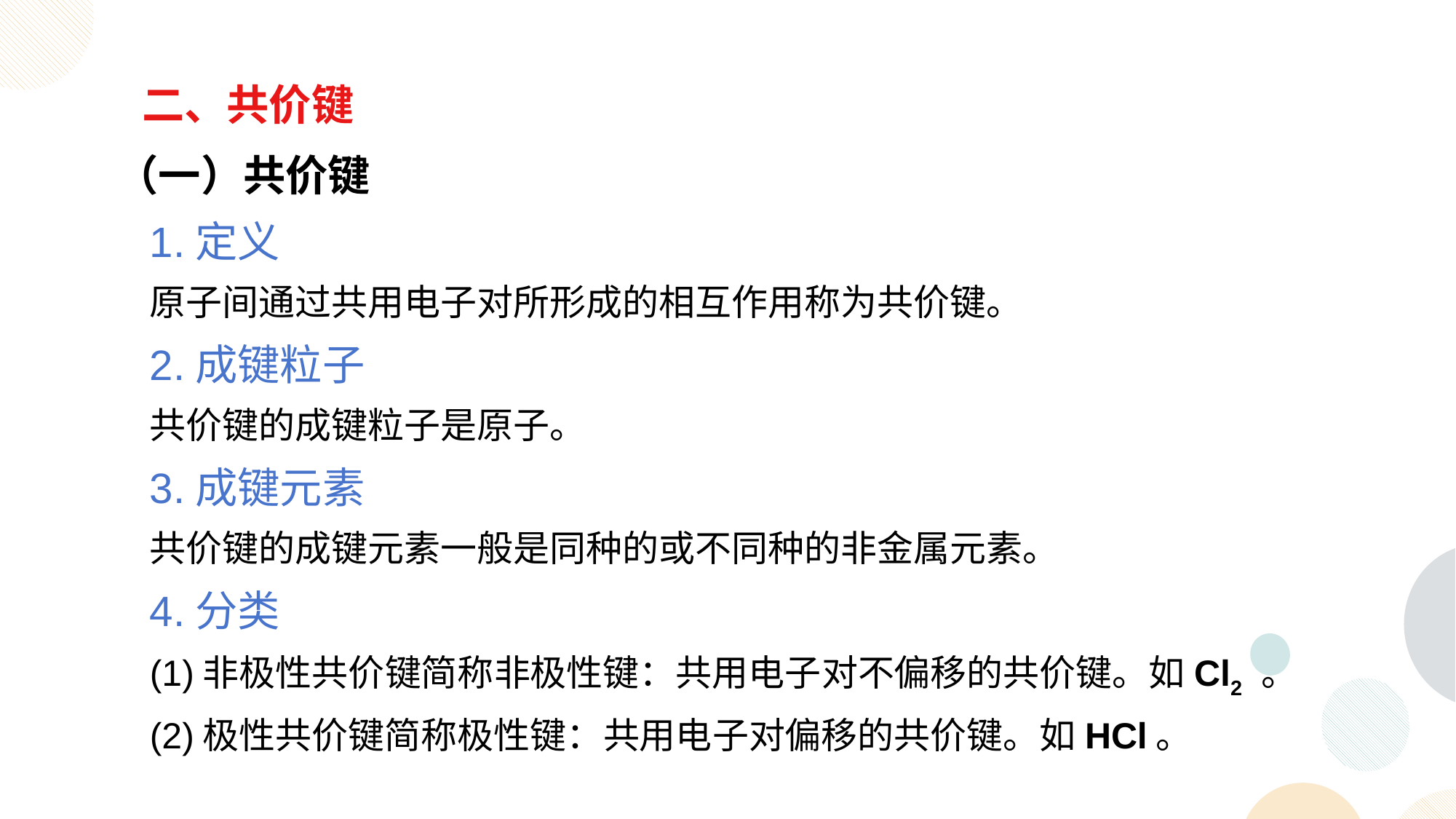

二、共价键
  （一）共价键
1.定义
原子间通过共用电子对所形成的相互作用称为共价键。
2.成键粒子
共价键的成键粒子是原子。
3.成键元素
共价键的成键元素一般是同种的或不同种的非金属元素。
4.分类
(1)非极性共价键简称非极性键：共用电子对不偏移的共价键。如Cl2 。
(2)极性共价键简称极性键：共用电子对偏移的共价键。如HCl。